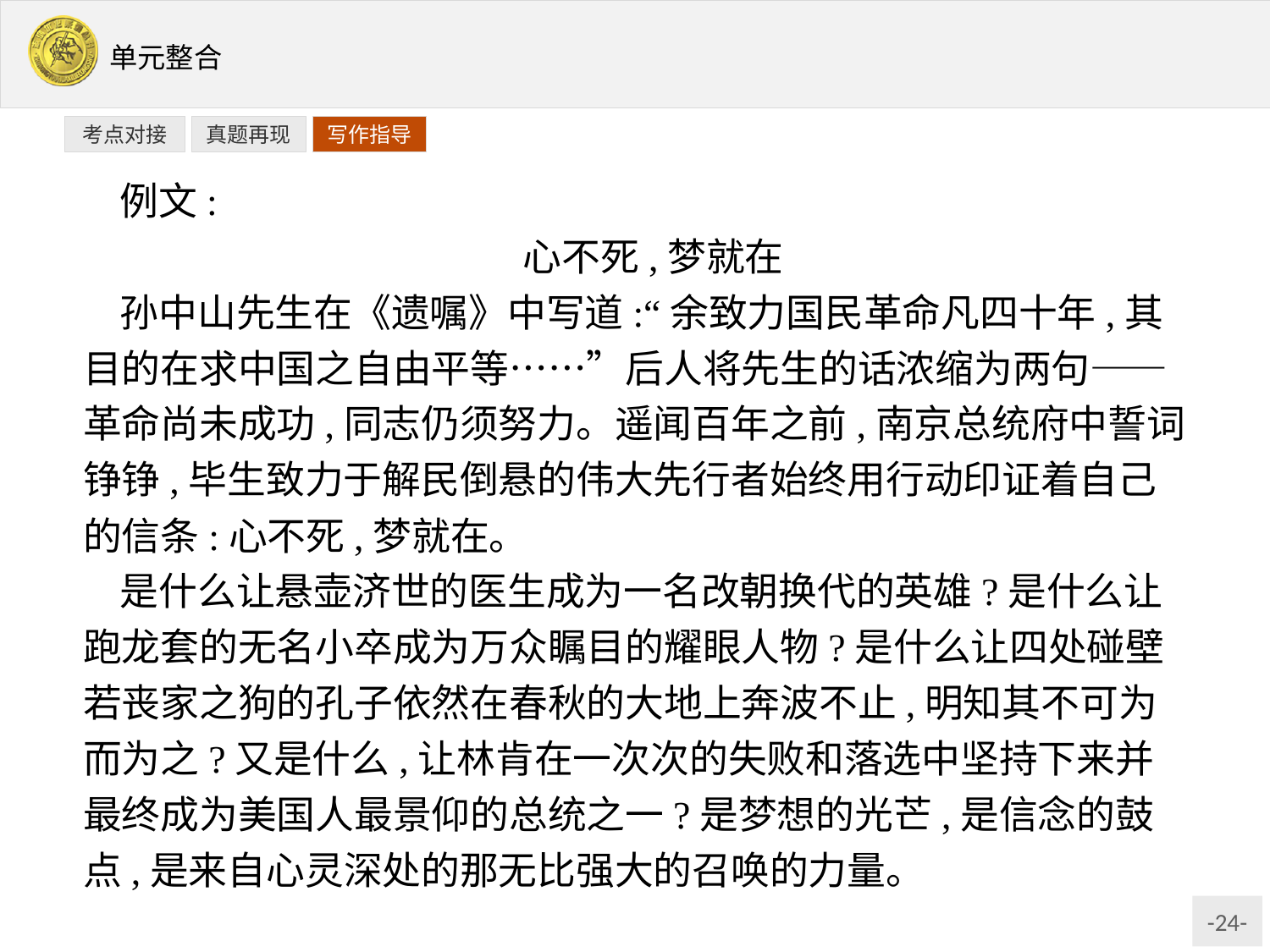

写作指导
考点对接
真题再现
例文:
心不死,梦就在
孙中山先生在《遗嘱》中写道:“余致力国民革命凡四十年,其目的在求中国之自由平等……”后人将先生的话浓缩为两句——革命尚未成功,同志仍须努力。遥闻百年之前,南京总统府中誓词铮铮,毕生致力于解民倒悬的伟大先行者始终用行动印证着自己的信条:心不死,梦就在。
是什么让悬壶济世的医生成为一名改朝换代的英雄?是什么让跑龙套的无名小卒成为万众瞩目的耀眼人物?是什么让四处碰壁若丧家之狗的孔子依然在春秋的大地上奔波不止,明知其不可为而为之?又是什么,让林肯在一次次的失败和落选中坚持下来并最终成为美国人最景仰的总统之一?是梦想的光芒,是信念的鼓点,是来自心灵深处的那无比强大的召唤的力量。